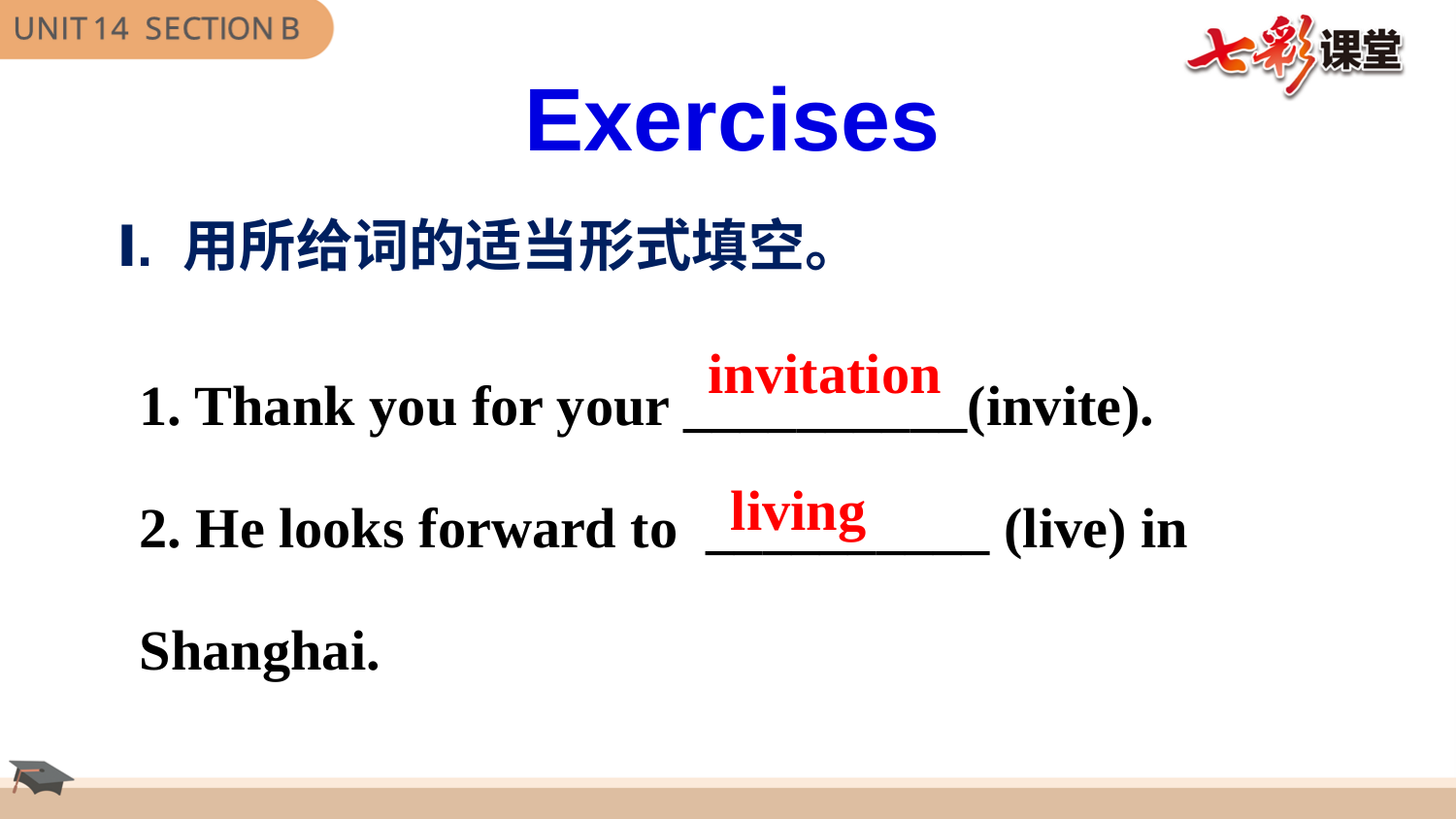

Exercises
Ⅰ. 用所给词的适当形式填空。
1. Thank you for your __________(invite).
2. He looks forward to  __________ (live) in Shanghai.
invitation
living